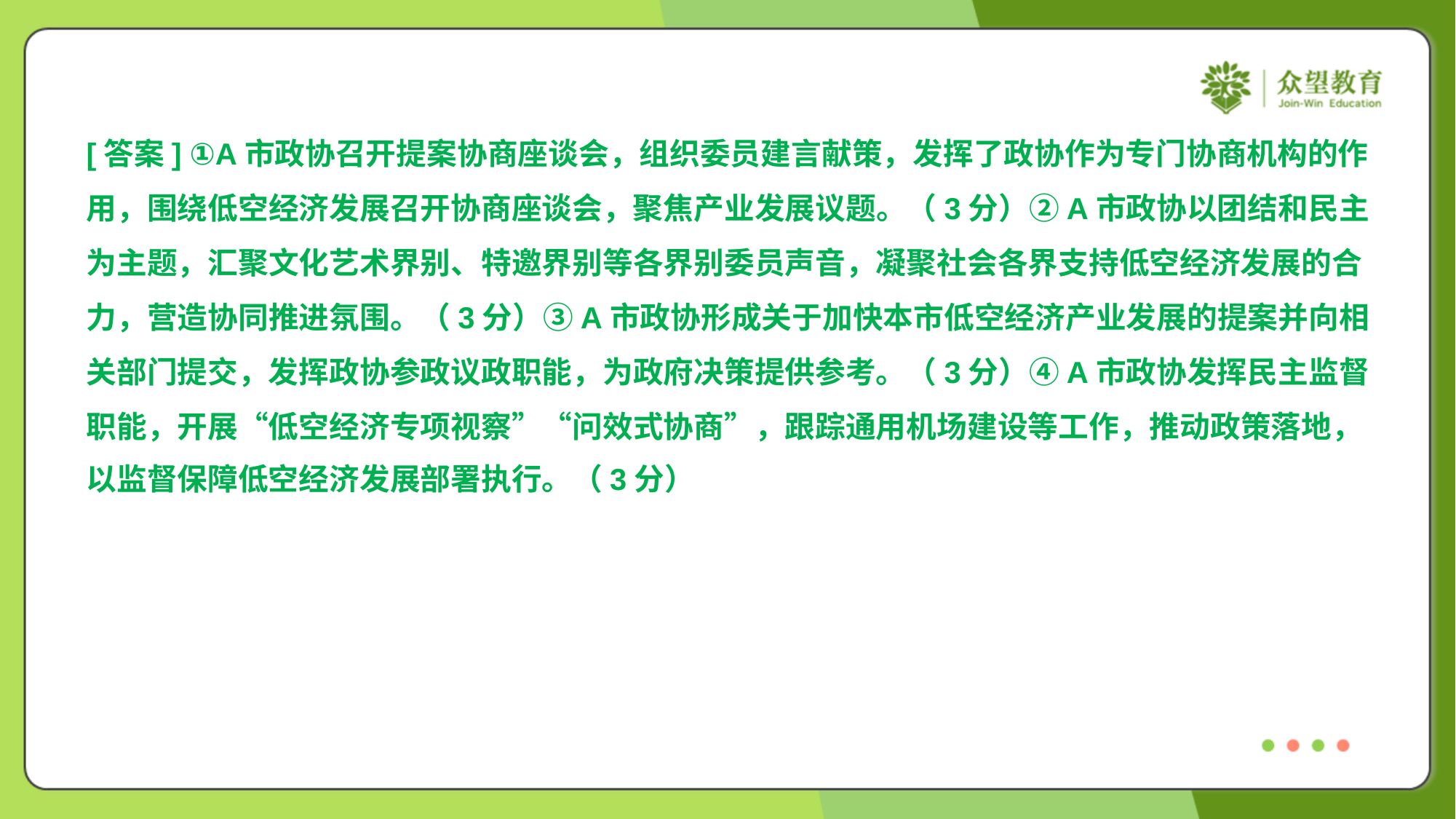

[答案] ①A市政协召开提案协商座谈会，组织委员建言献策，发挥了政协作为专门协商机构的作
用，围绕低空经济发展召开协商座谈会，聚焦产业发展议题。（3分）②A市政协以团结和民主
为主题，汇聚文化艺术界别、特邀界别等各界别委员声音，凝聚社会各界支持低空经济发展的合
力，营造协同推进氛围。（3分）③A市政协形成关于加快本市低空经济产业发展的提案并向相
关部门提交，发挥政协参政议政职能，为政府决策提供参考。（3分）④A市政协发挥民主监督
职能，开展“低空经济专项视察”“问效式协商”，跟踪通用机场建设等工作，推动政策落地，
以监督保障低空经济发展部署执行。（3分）